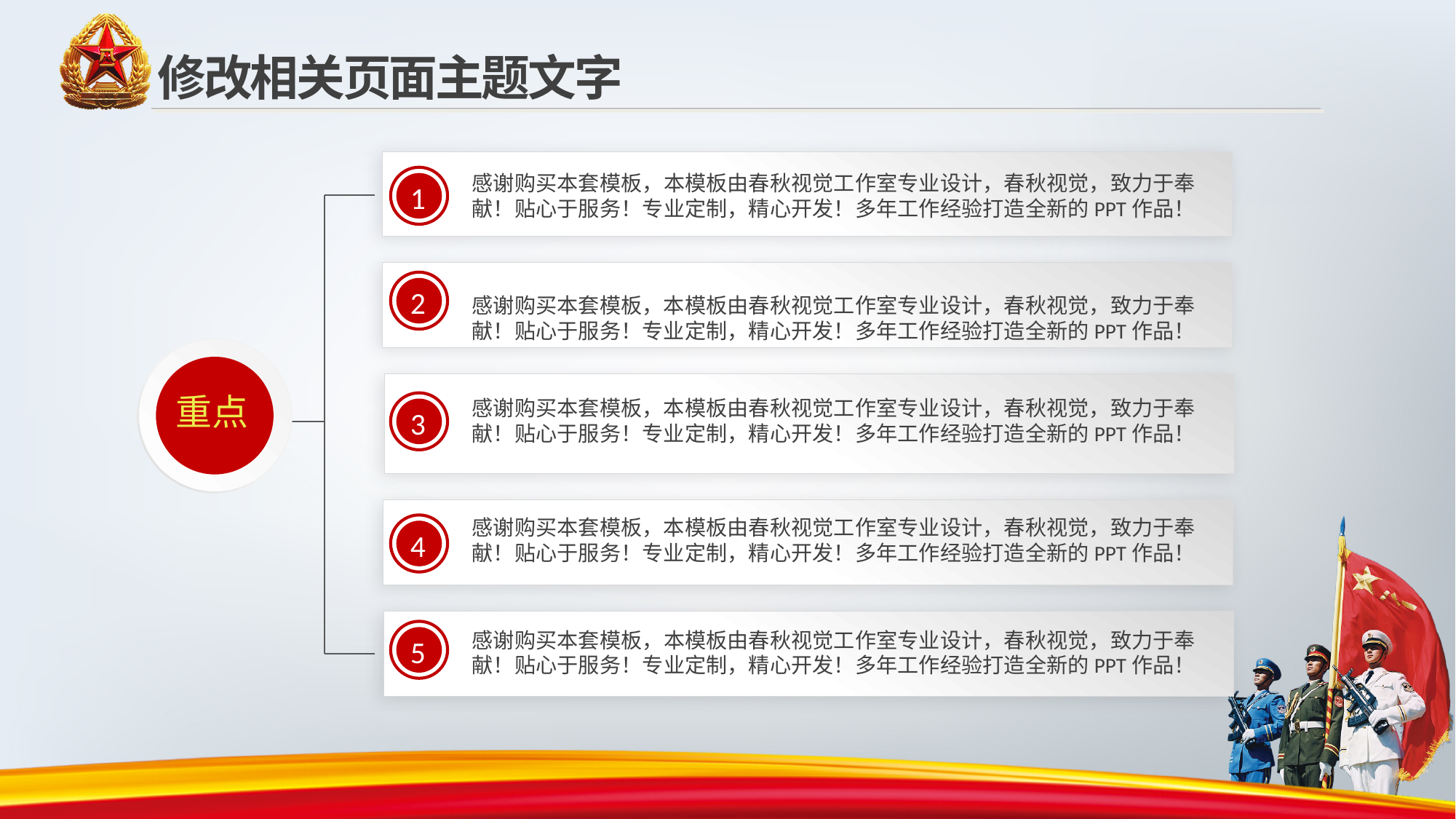

修改相关页面主题文字

感谢购买本套模板，本模板由春秋视觉工作室专业设计，春秋视觉，致力于奉献！贴心于服务！专业定制，精心开发！多年工作经验打造全新的PPT作品！

1

2
感谢购买本套模板，本模板由春秋视觉工作室专业设计，春秋视觉，致力于奉献！贴心于服务！专业定制，精心开发！多年工作经验打造全新的PPT作品！

重点

感谢购买本套模板，本模板由春秋视觉工作室专业设计，春秋视觉，致力于奉献！贴心于服务！专业定制，精心开发！多年工作经验打造全新的PPT作品！

3

感谢购买本套模板，本模板由春秋视觉工作室专业设计，春秋视觉，致力于奉献！贴心于服务！专业定制，精心开发！多年工作经验打造全新的PPT作品！

4

感谢购买本套模板，本模板由春秋视觉工作室专业设计，春秋视觉，致力于奉献！贴心于服务！专业定制，精心开发！多年工作经验打造全新的PPT作品！
5